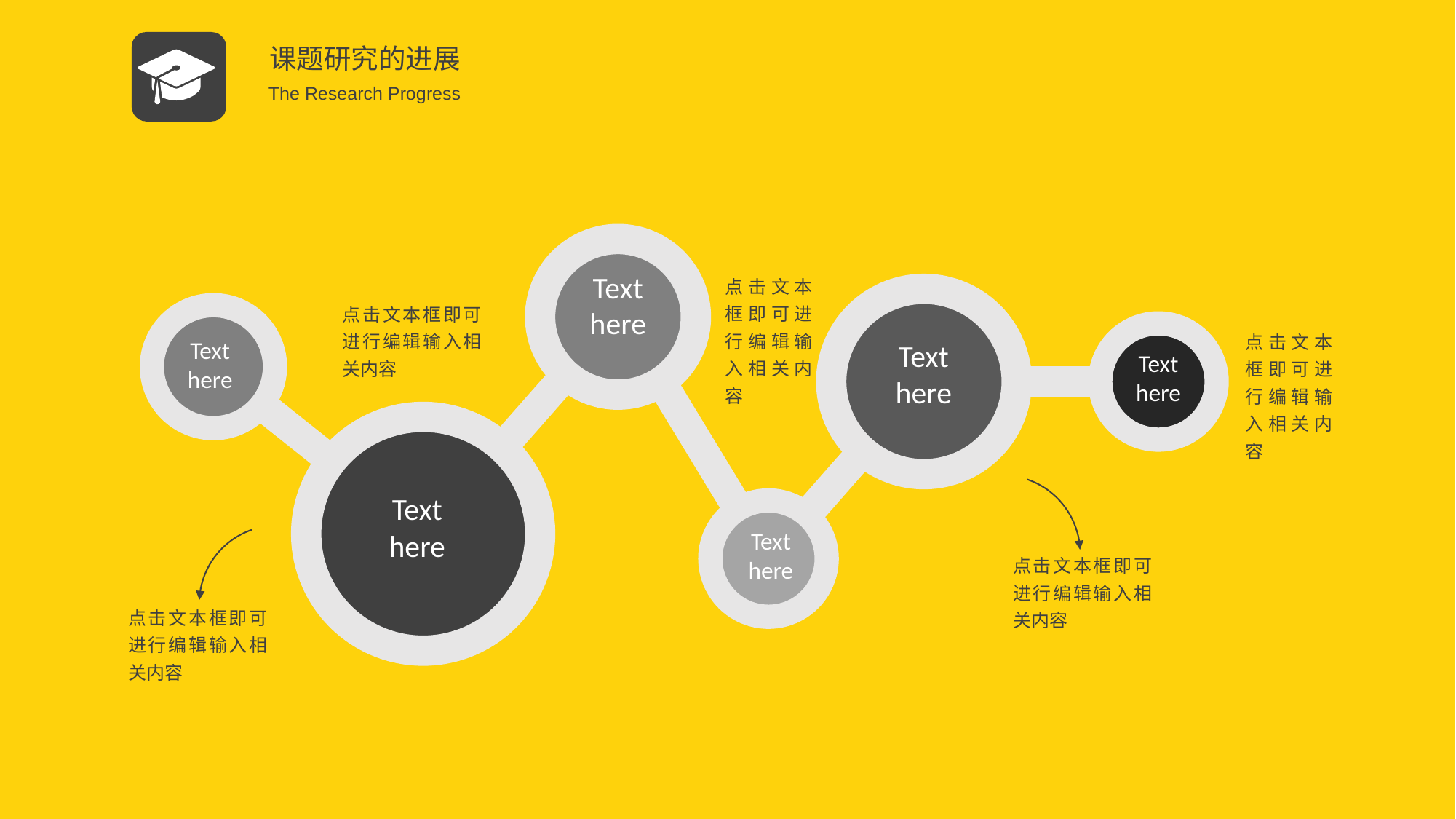

课题研究的进展

The Research Progress

Text here
点击文本框即可进行编辑输入相关内容

点击文本框即可进行编辑输入相关内容

点击文本框即可进行编辑输入相关内容

Text here
Text here
Text here

Text here

Text here

点击文本框即可进行编辑输入相关内容
点击文本框即可进行编辑输入相关内容